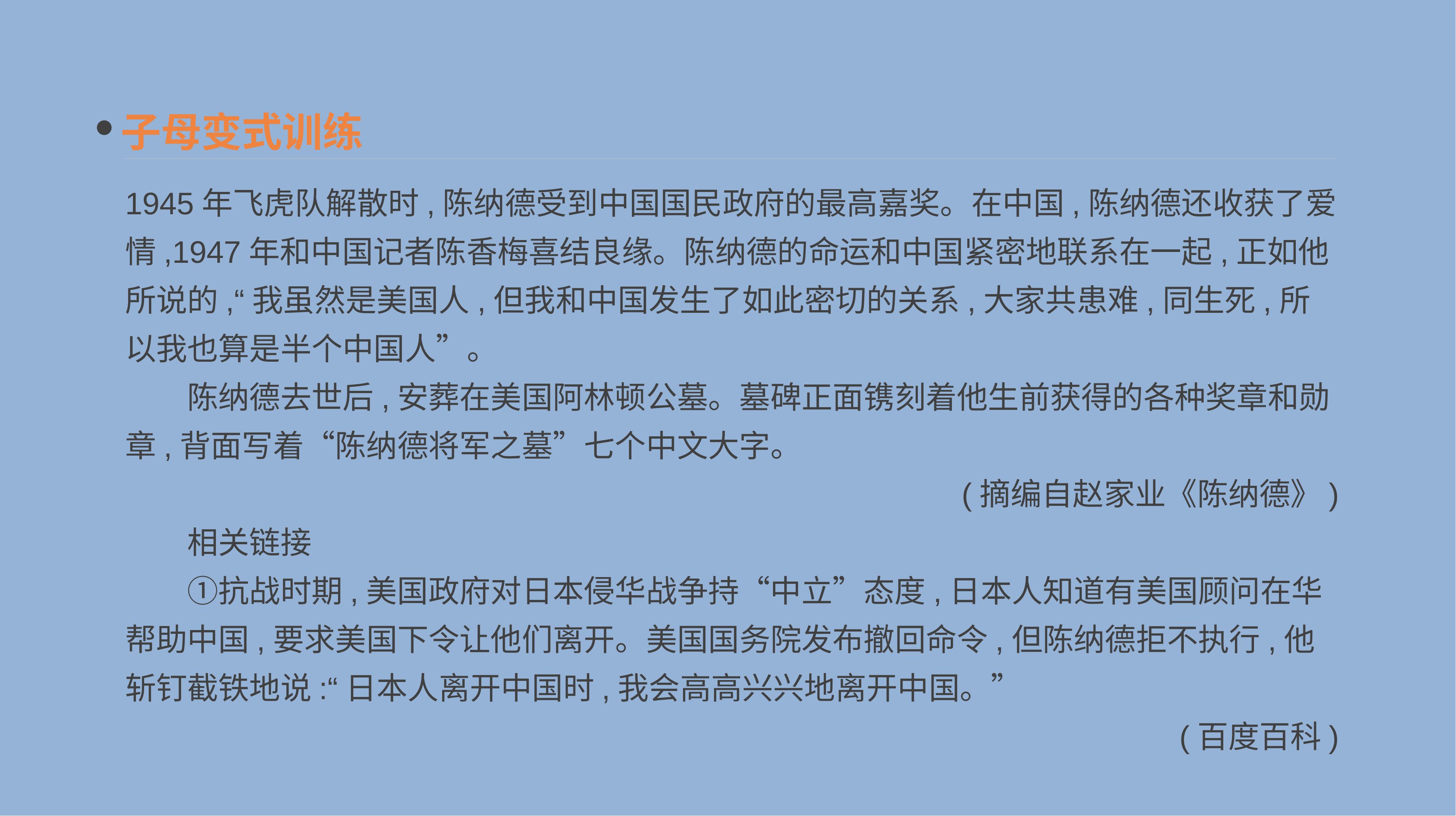

子母变式训练

1945年飞虎队解散时,陈纳德受到中国国民政府的最高嘉奖。在中国,陈纳德还收获了爱情,1947年和中国记者陈香梅喜结良缘。陈纳德的命运和中国紧密地联系在一起,正如他所说的,“我虽然是美国人,但我和中国发生了如此密切的关系,大家共患难,同生死,所以我也算是半个中国人”。
　　陈纳德去世后,安葬在美国阿林顿公墓。墓碑正面镌刻着他生前获得的各种奖章和勋章,背面写着“陈纳德将军之墓”七个中文大字。
(摘编自赵家业《陈纳德》)
　　相关链接
　　①抗战时期,美国政府对日本侵华战争持“中立”态度,日本人知道有美国顾问在华帮助中国,要求美国下令让他们离开。美国国务院发布撤回命令,但陈纳德拒不执行,他斩钉截铁地说:“日本人离开中国时,我会高高兴兴地离开中国。”
(百度百科)